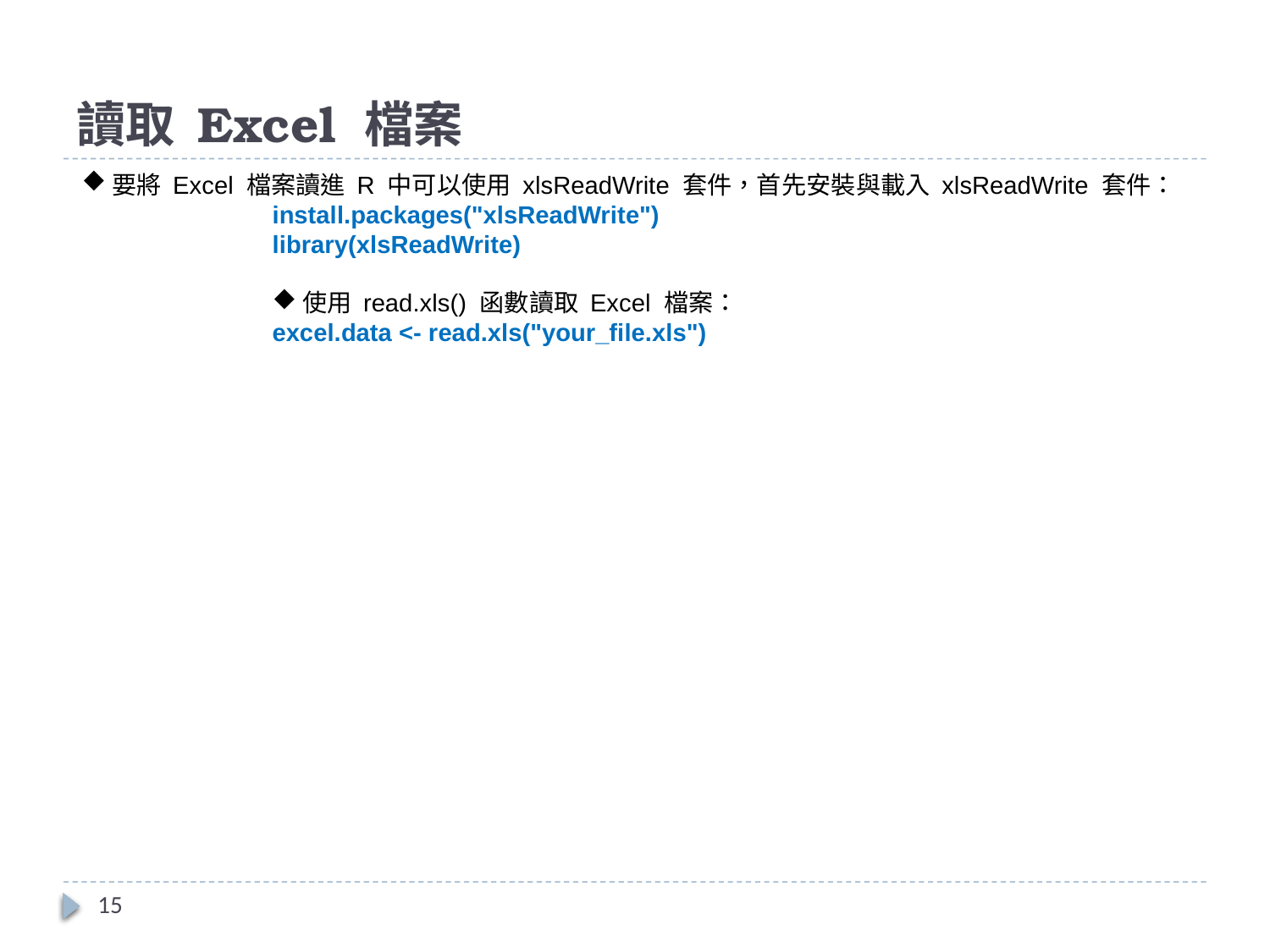

# 讀取 Excel 檔案
要將 Excel 檔案讀進 R 中可以使用 xlsReadWrite 套件，首先安裝與載入 xlsReadWrite 套件：
install.packages("xlsReadWrite")
library(xlsReadWrite)

使用 read.xls() 函數讀取 Excel 檔案：
excel.data <- read.xls("your_file.xls")
15